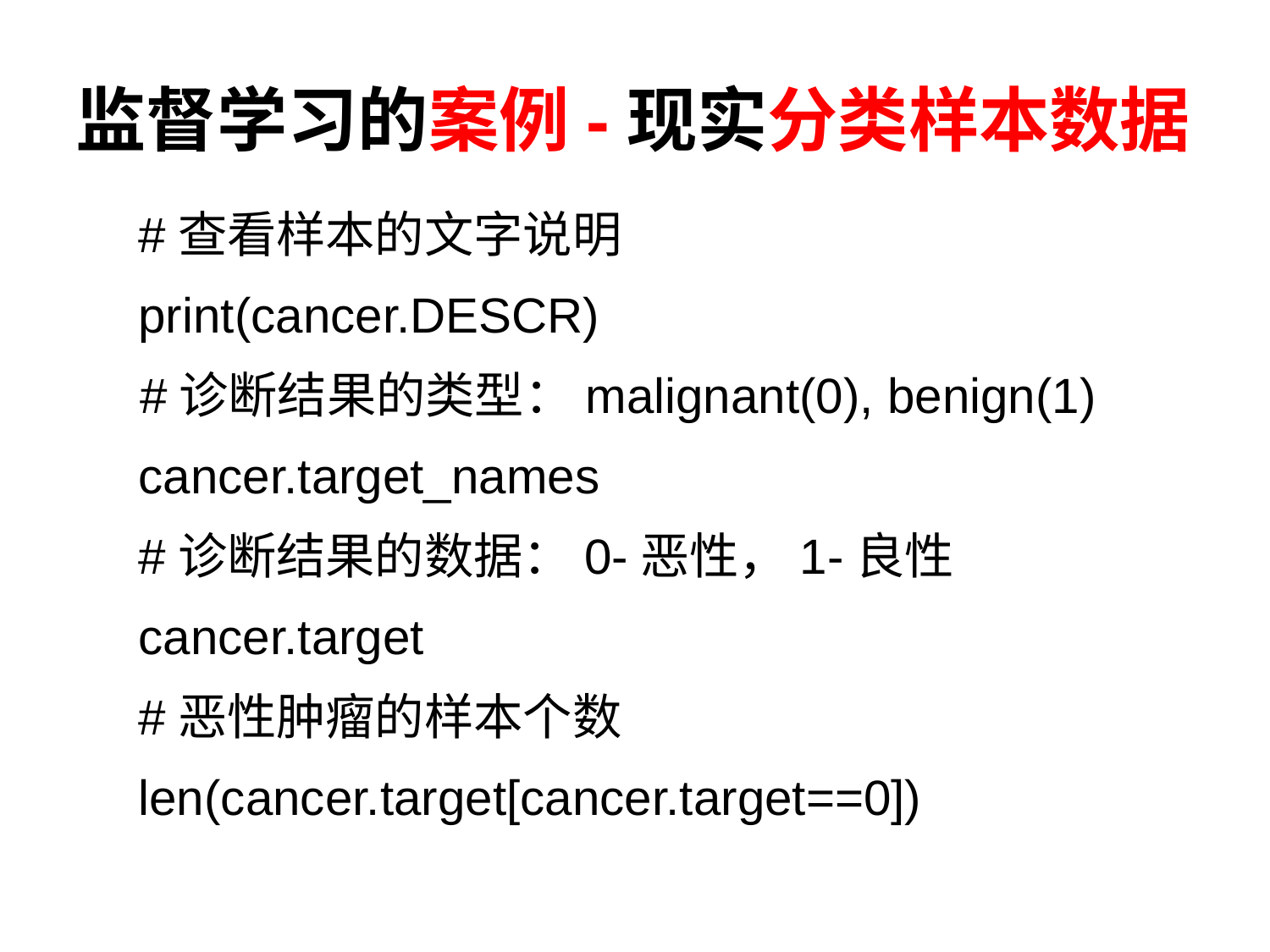

# 监督学习的案例-现实分类样本数据
#查看样本的文字说明
print(cancer.DESCR)
#诊断结果的类型：malignant(0), benign(1)
cancer.target_names
#诊断结果的数据：0-恶性，1-良性
cancer.target
#恶性肿瘤的样本个数
len(cancer.target[cancer.target==0])